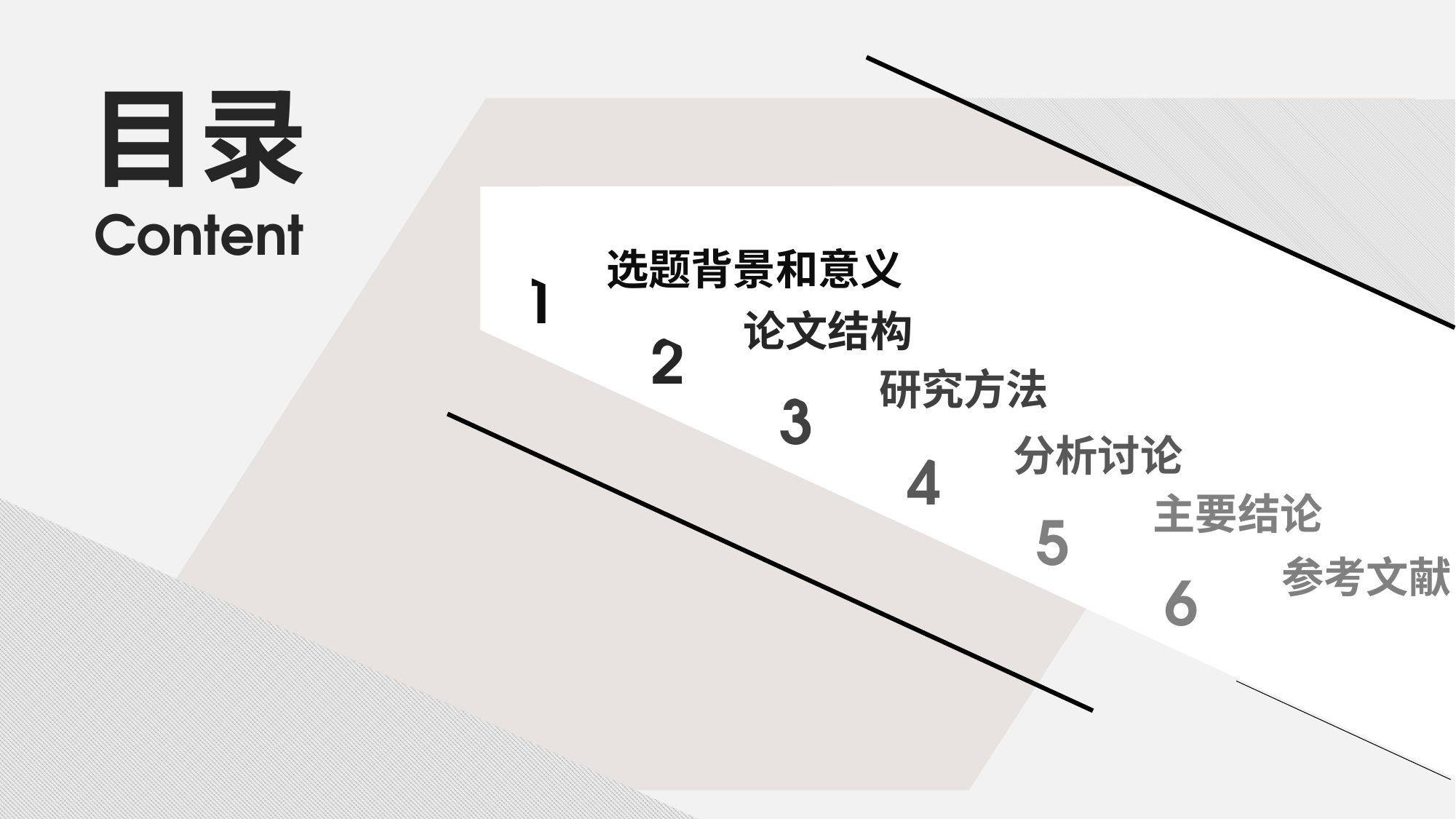

目录
Content
选题背景和意义
1
论文结构
2
研究方法
3
分析讨论
4

主要结论
5
参考文献
6